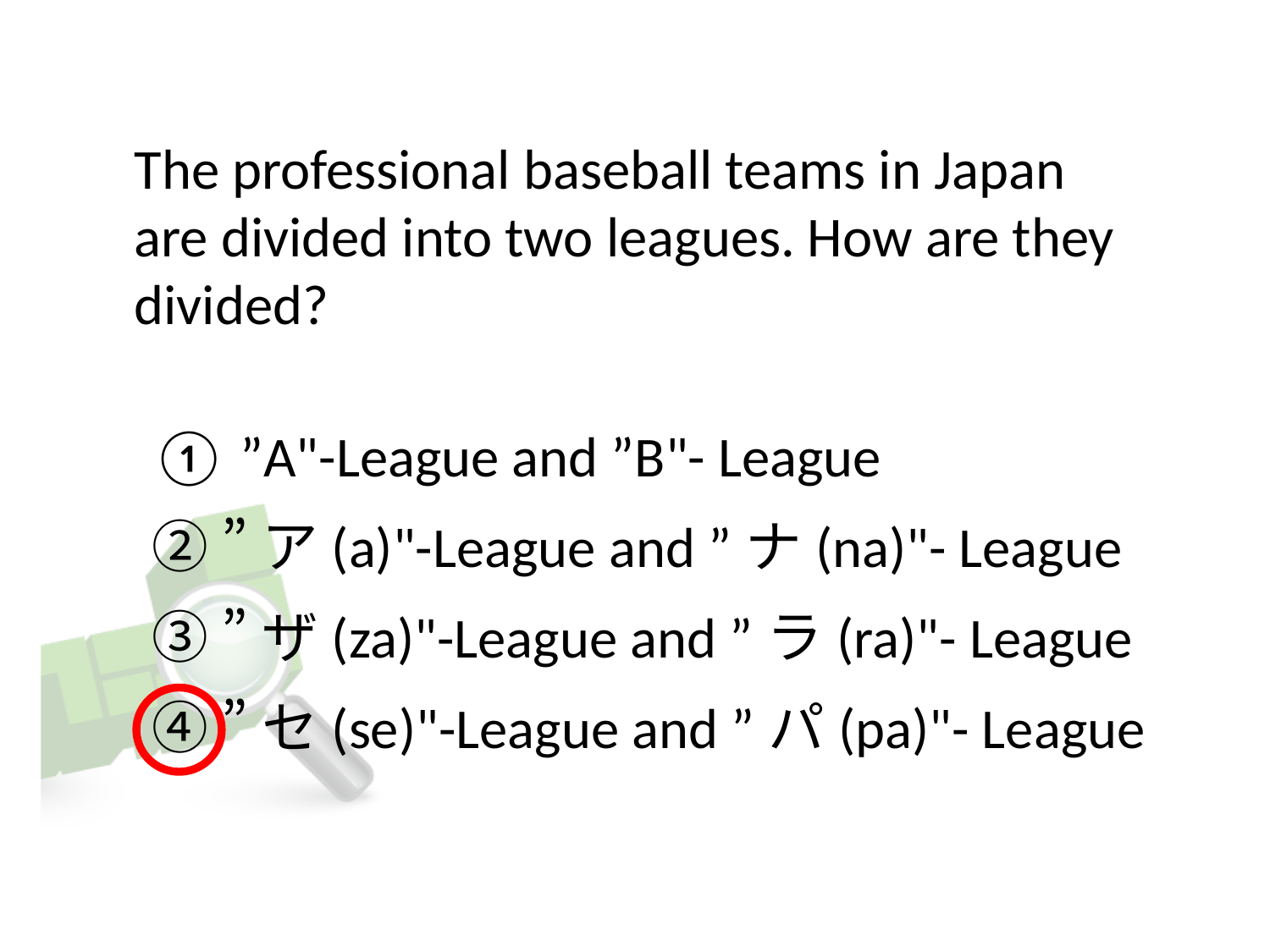

# The professional baseball teams in Japan are divided into two leagues. How are they divided?
① ”A"-League and ”B"- League
② ”ア(a)"-League and ”ナ(na)"- League
③ ”ザ(za)"-League and ”ラ(ra)"- League
④ ”セ(se)"-League and ”パ(pa)"- League